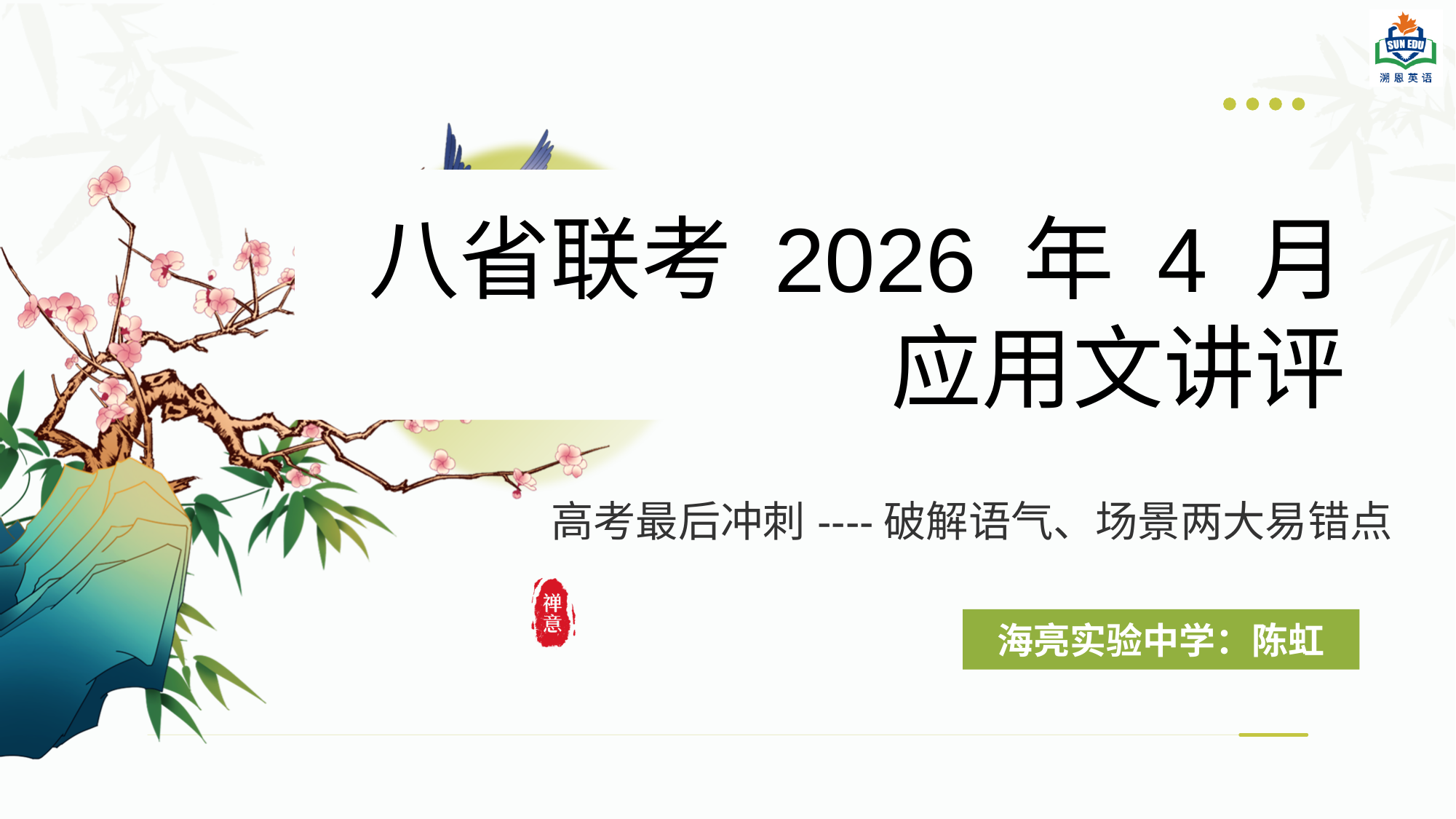

# 八省联考 2026 年 4 月
应用文讲评
高考最后冲刺----破解语气、场景两大易错点
海亮实验中学：陈虹